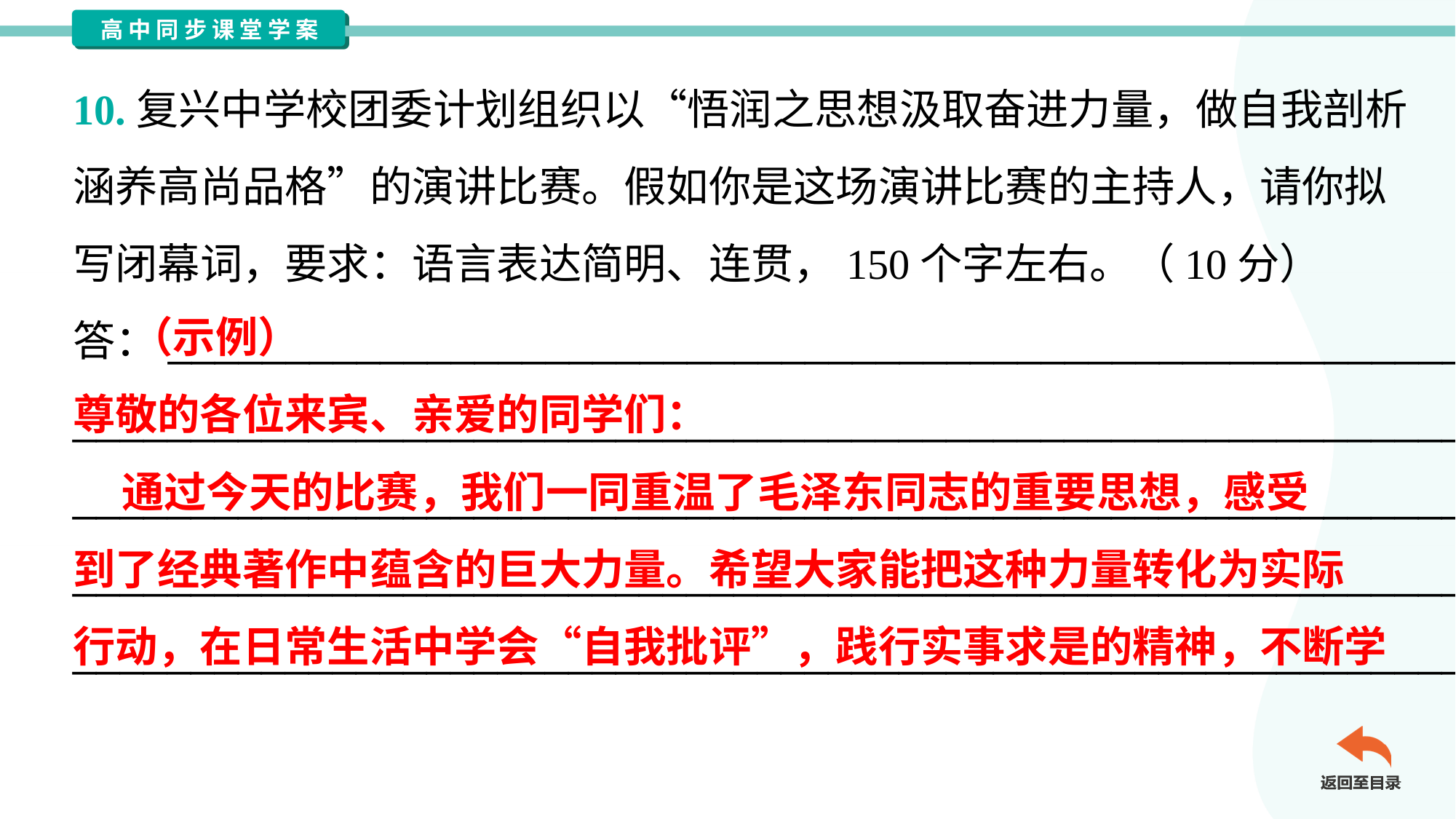

10.复兴中学校团委计划组织以“悟润之思想汲取奋进力量，做自我剖析
涵养高尚品格”的演讲比赛。假如你是这场演讲比赛的主持人，请你拟
写闭幕词，要求：语言表达简明、连贯，150个字左右。（10分）
答：_________________________________________________________
_____________________________________________________________
_____________________________________________________________
_____________________________________________________________
_____________________________________________________________
     （示例）
尊敬的各位来宾、亲爱的同学们：
    通过今天的比赛，我们一同重温了毛泽东同志的重要思想，感受
到了经典著作中蕴含的巨大力量。希望大家能把这种力量转化为实际
行动，在日常生活中学会“自我批评”，践行实事求是的精神，不断学